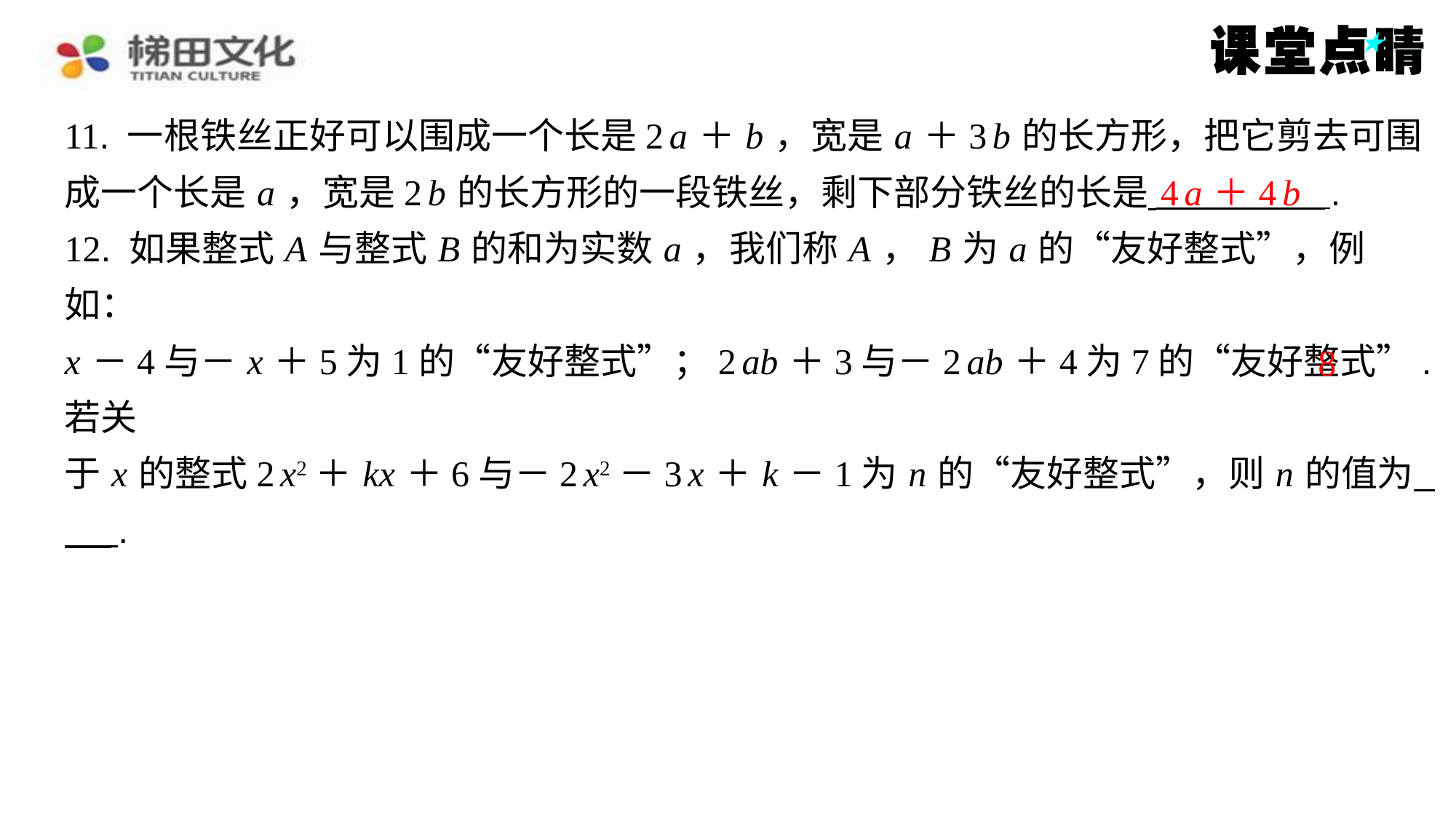

11. 一根铁丝正好可以围成一个长是2 a ＋ b ，宽是 a ＋3 b 的长方形，把它剪去可围
成一个长是 a ，宽是2 b 的长方形的一段铁丝，剩下部分铁丝的长是                           ⁠.
12. 如果整式 A 与整式 B 的和为实数 a ，我们称 A ， B 为 a 的“友好整式”，例如：
x －4与－ x ＋5为1的“友好整式”；2 ab ＋3与－2 ab ＋4为7的“友好整式”.若关
于 x 的整式2 x2＋ kx ＋6与－2 x2－3 x ＋ k －1为 n 的“友好整式”，则 n 的值为            ⁠.
4 a ＋4 b
8